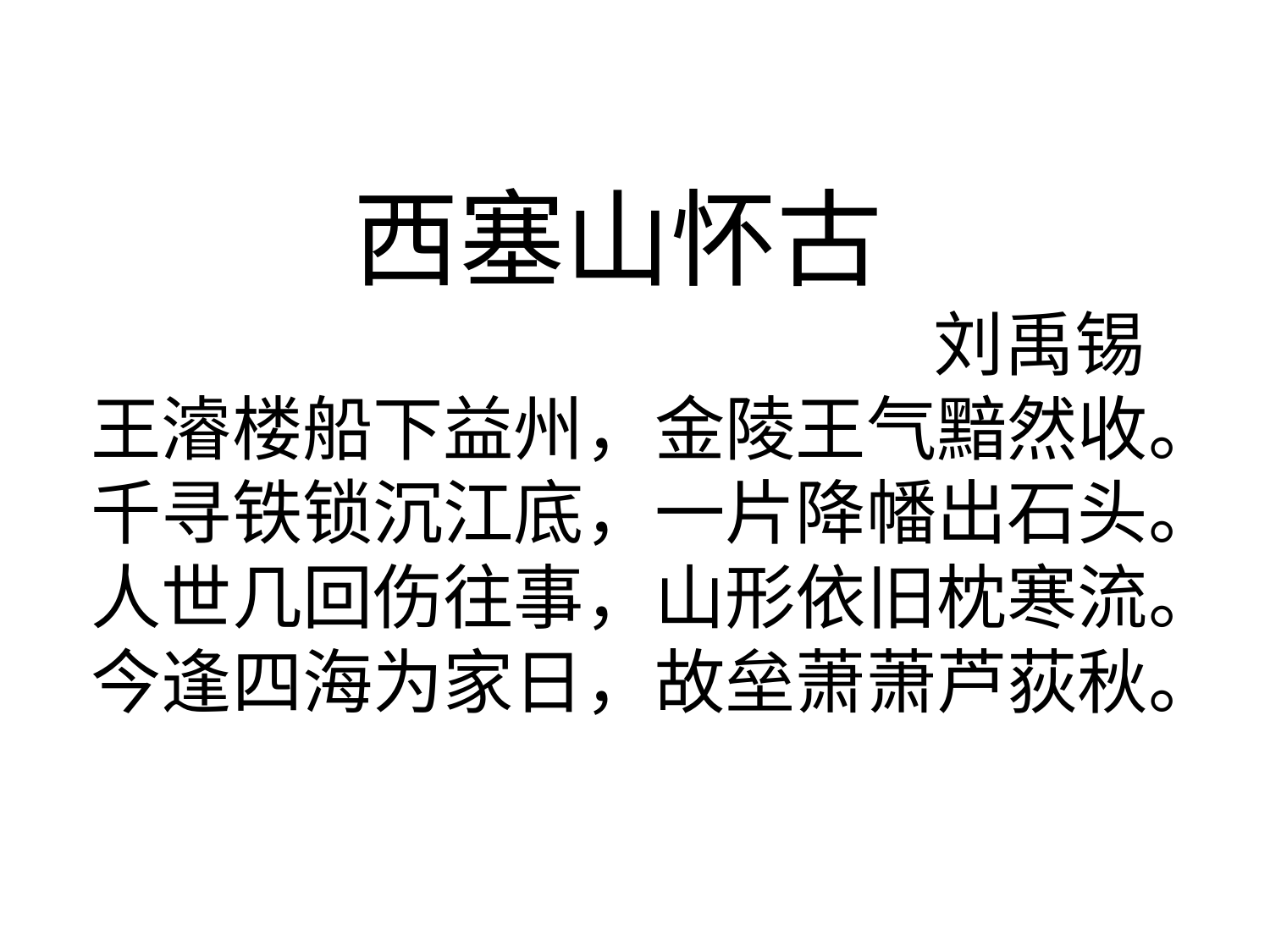

西塞山怀古
                                                                                                                    刘禹锡
王濬楼船下益州，金陵王气黯然收。
千寻铁锁沉江底，一片降幡出石头。
人世几回伤往事，山形依旧枕寒流。
今逢四海为家日，故垒萧萧芦荻秋。